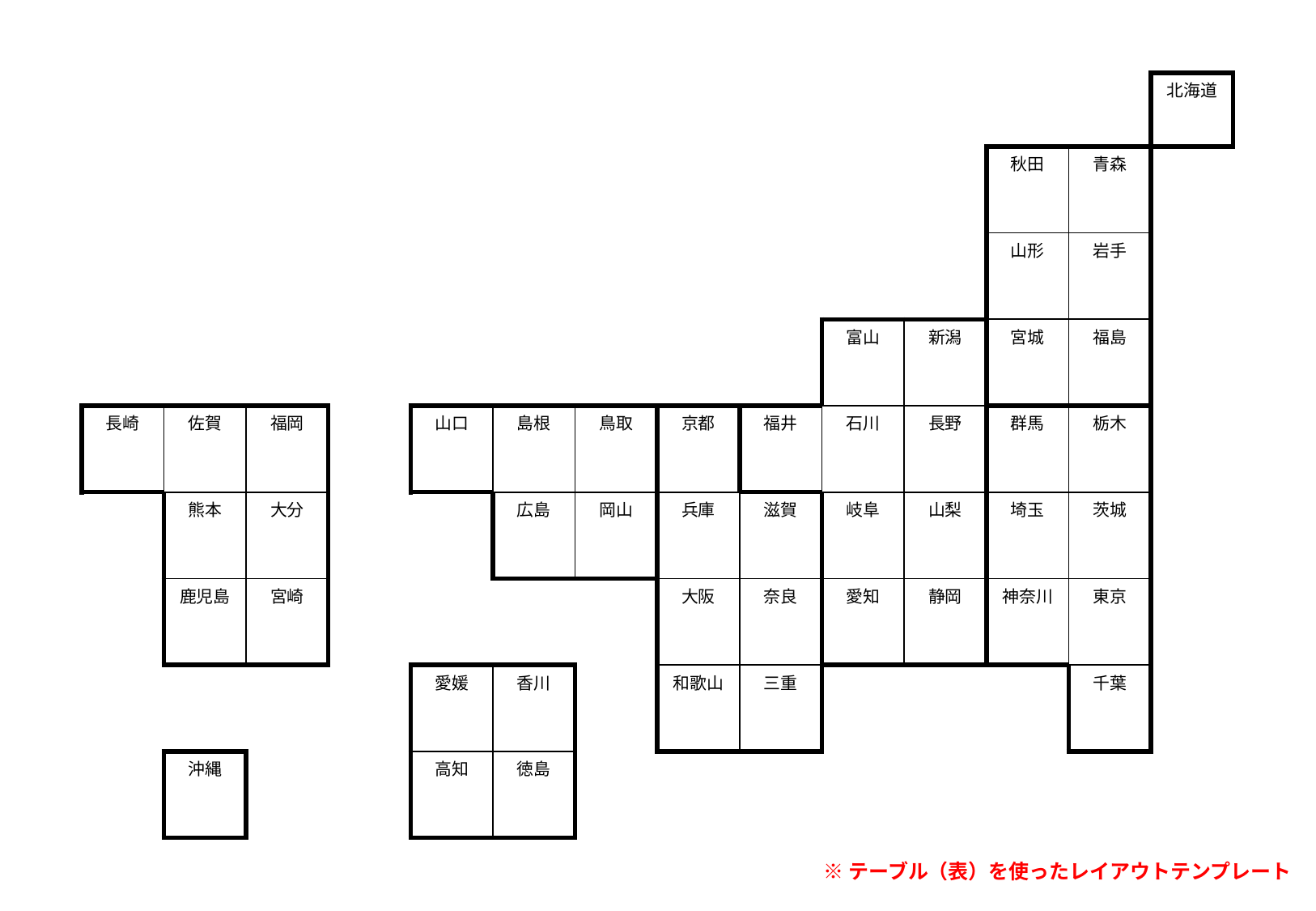

|  |  |  |  |  |  |  |  |  |  |  |  |  | 北海道 |
| --- | --- | --- | --- | --- | --- | --- | --- | --- | --- | --- | --- | --- | --- |
|  |  |  |  |  |  |  |  |  |  |  | 秋田 | 青森 |  |
|  |  |  |  |  |  |  |  |  |  |  | 山形 | 岩手 |  |
|  |  |  |  |  |  |  |  |  | 富山 | 新潟 | 宮城 | 福島 |  |
| 長崎 | 佐賀 | 福岡 |  | 山口 | 島根 | 鳥取 | 京都 | 福井 | 石川 | 長野 | 群馬 | 栃木 |  |
|  | 熊本 | 大分 |  |  | 広島 | 岡山 | 兵庫 | 滋賀 | 岐阜 | 山梨 | 埼玉 | 茨城 |  |
|  | 鹿児島 | 宮崎 |  |  |  |  | 大阪 | 奈良 | 愛知 | 静岡 | 神奈川 | 東京 |  |
|  |  |  |  | 愛媛 | 香川 |  | 和歌山 | 三重 |  |  |  | 千葉 |  |
|  | 沖縄 |  |  | 高知 | 徳島 |  |  |  |  |  |  |  |  |
※テーブル（表）を使ったレイアウトテンプレート